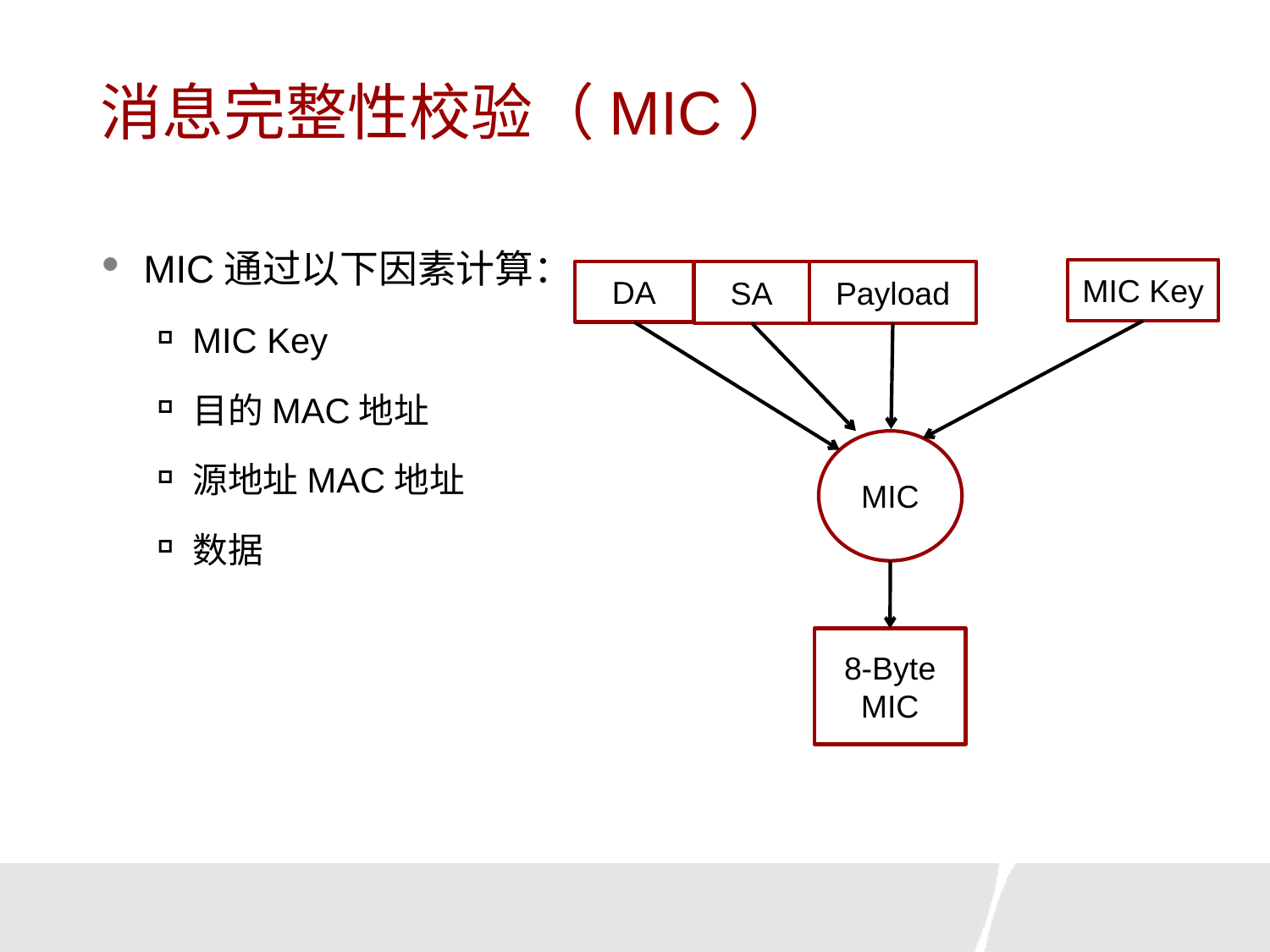

# 消息完整性校验（MIC）
MIC通过以下因素计算：
MIC Key
目的MAC地址
源地址MAC地址
数据
MIC Key
SA
Payload
DA
MIC
8-Byte
MIC